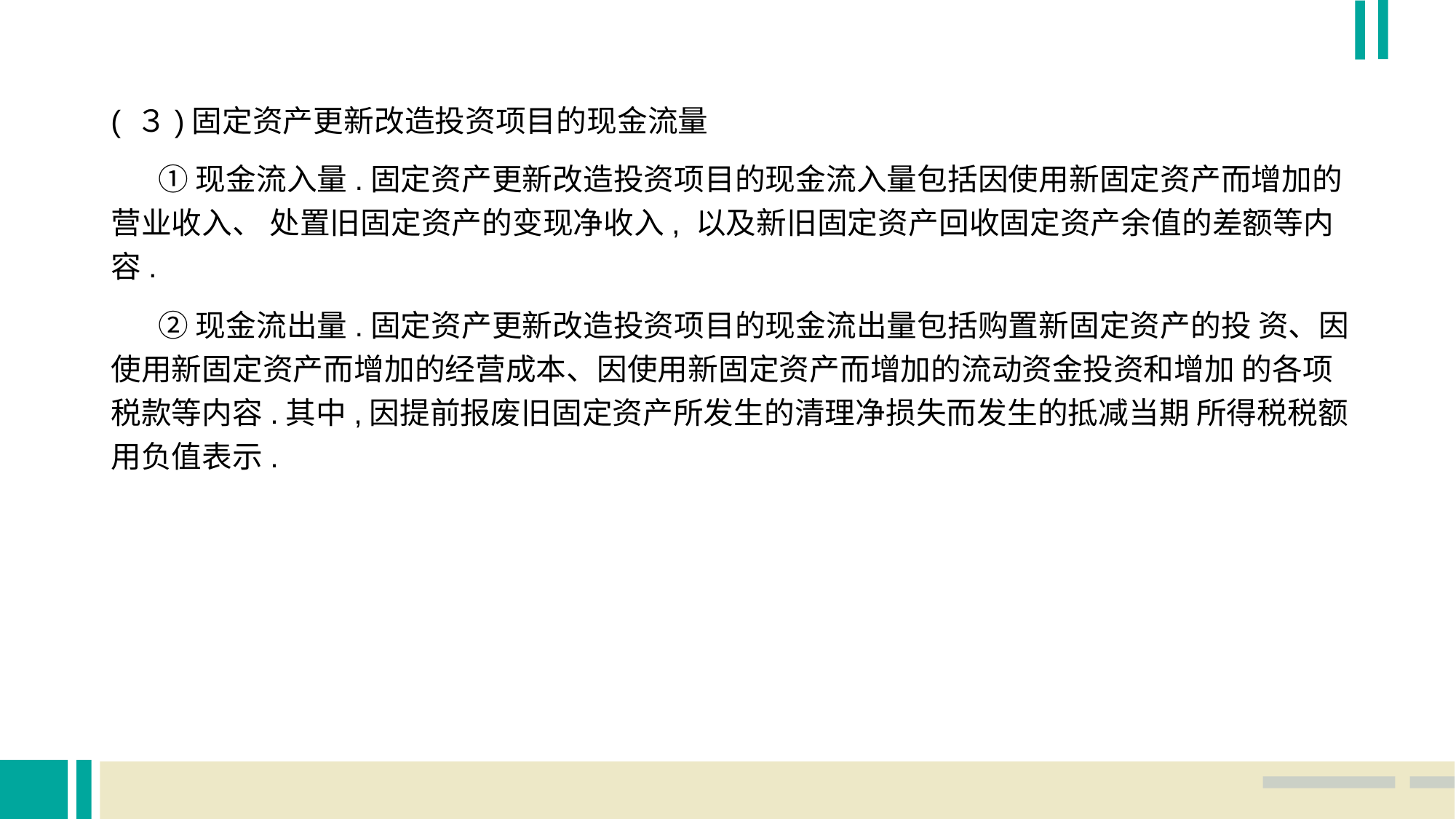

( ３)固定资产更新改造投资项目的现金流量
       ①现金流入量.固定资产更新改造投资项目的现金流入量包括因使用新固定资产而增加的 营业收入、 处置旧固定资产的变现净收入, 以及新旧固定资产回收固定资产余值的差额等内容.
       ②现金流出量.固定资产更新改造投资项目的现金流出量包括购置新固定资产的投 资、因使用新固定资产而增加的经营成本、因使用新固定资产而增加的流动资金投资和增加 的各项税款等内容.其中,因提前报废旧固定资产所发生的清理净损失而发生的抵减当期 所得税税额用负值表示.